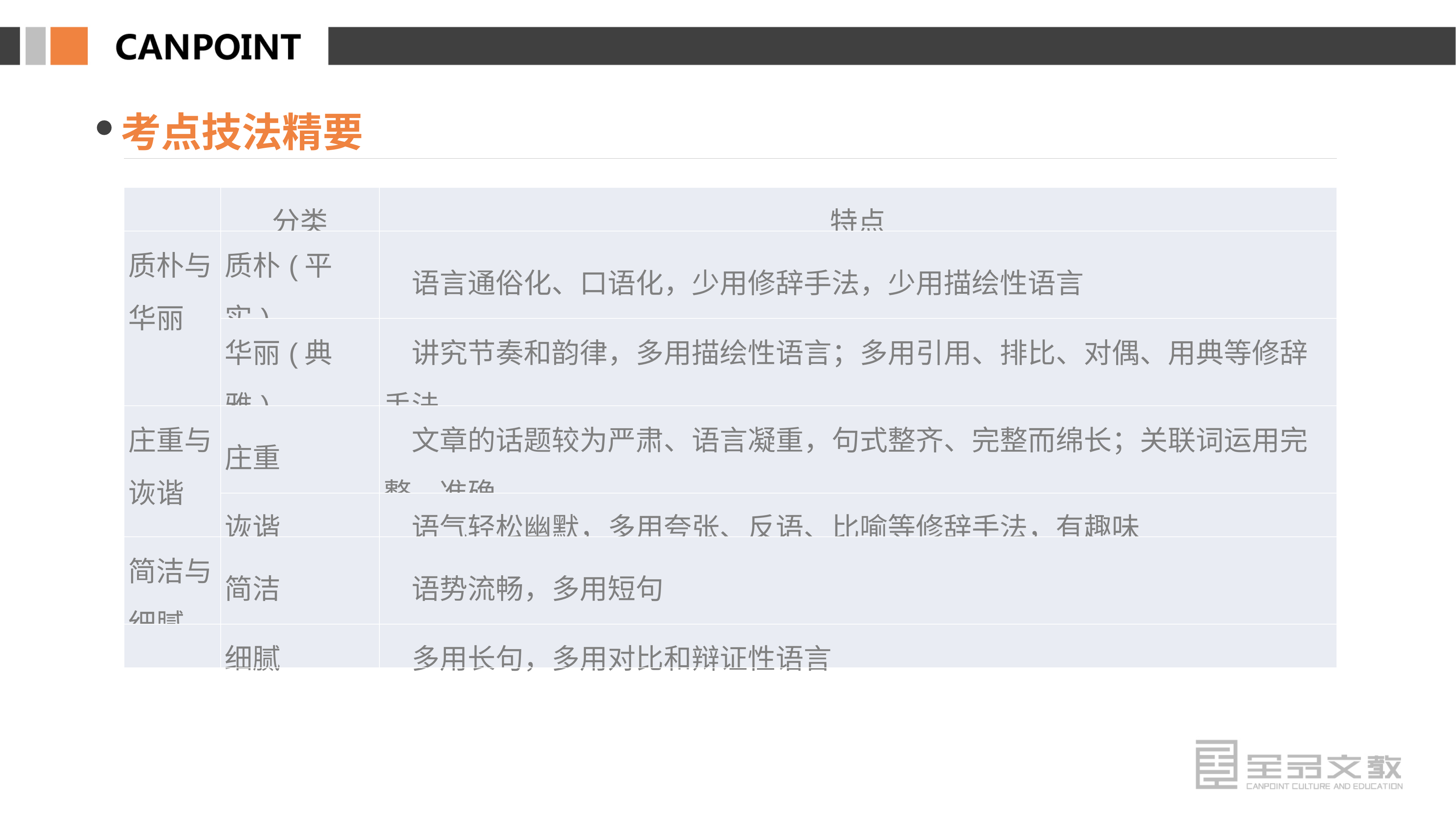

考点技法精要

|  | 分类 | 特点 |
| --- | --- | --- |
| 质朴与 华丽 | 质朴(平实) | 语言通俗化、口语化，少用修辞手法，少用描绘性语言 |
|  | 华丽(典雅) | 讲究节奏和韵律，多用描绘性语言；多用引用、排比、对偶、用典等修辞手法 |
| 庄重与 诙谐 | 庄重 | 文章的话题较为严肃、语言凝重，句式整齐、完整而绵长；关联词运用完整、准确 |
|  | 诙谐 | 语气轻松幽默，多用夸张、反语、比喻等修辞手法，有趣味 |
| 简洁与 细腻 | 简洁 | 语势流畅，多用短句 |
|  | 细腻 | 多用长句，多用对比和辩证性语言 |